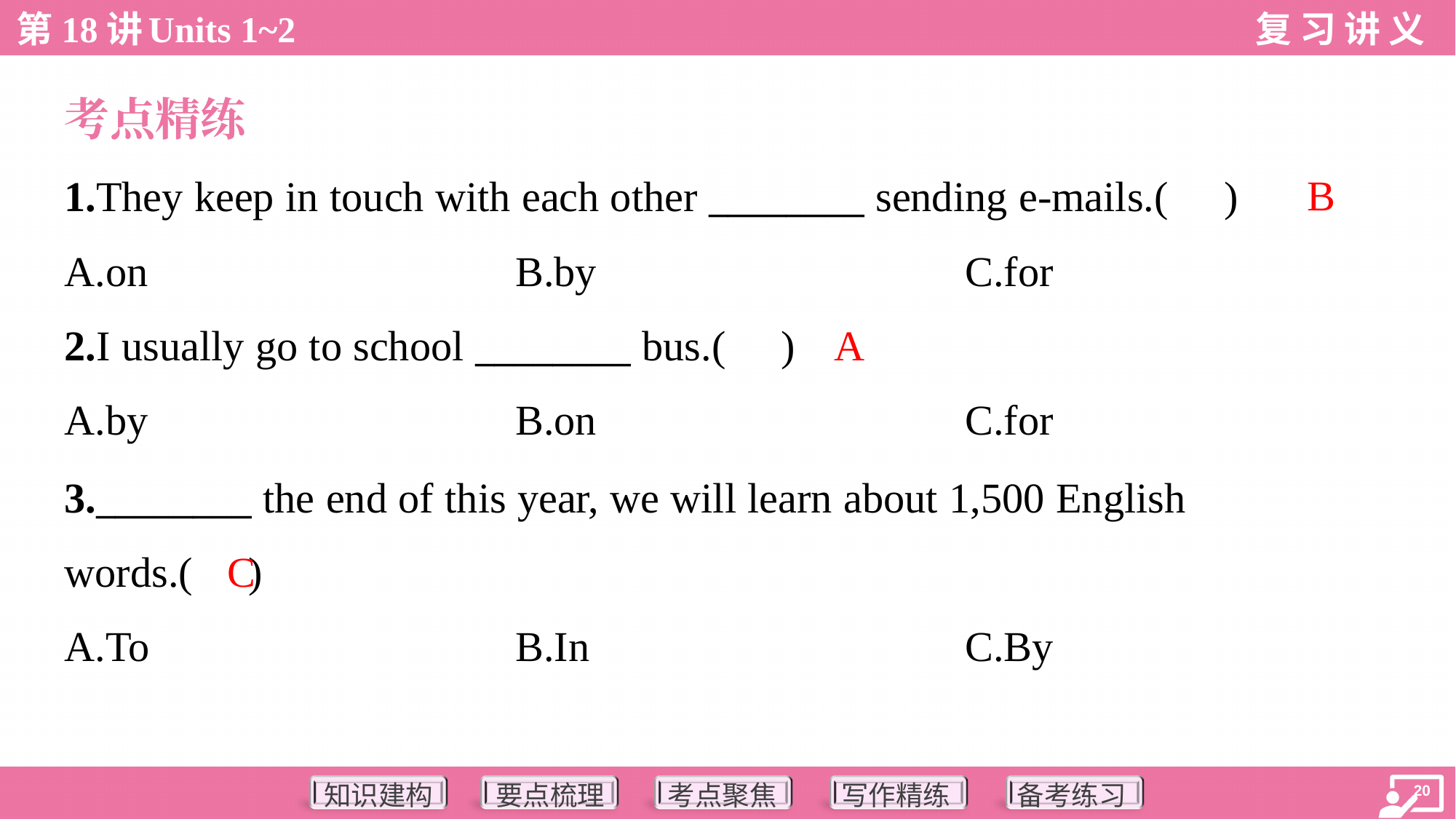

考点精练
B
1.They keep in touch with each other ________ sending e-mails.(     )
A.on	B.by	C.for
A
2.I usually go to school ________ bus.(     )
A.by	B.on	C.for
3.________ the end of this year, we will learn about 1,500 English
words.(     )
C
A.To	B.In	C.By